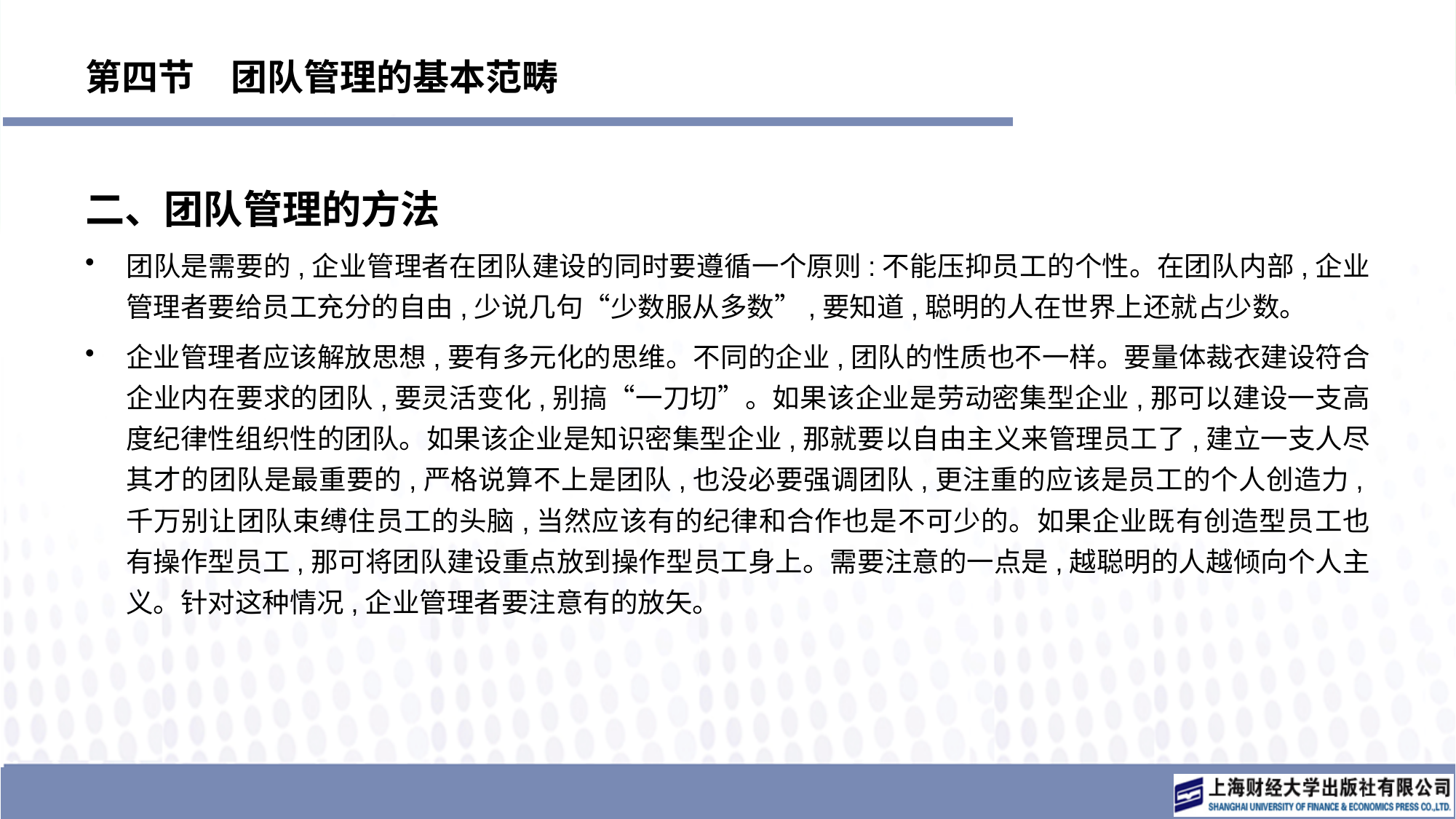

# 第四节　团队管理的基本范畴
二、团队管理的方法
团队是需要的,企业管理者在团队建设的同时要遵循一个原则:不能压抑员工的个性。在团队内部,企业管理者要给员工充分的自由,少说几句“少数服从多数”,要知道,聪明的人在世界上还就占少数。
企业管理者应该解放思想,要有多元化的思维。不同的企业,团队的性质也不一样。要量体裁衣建设符合企业内在要求的团队,要灵活变化,别搞“一刀切”。如果该企业是劳动密集型企业,那可以建设一支高度纪律性组织性的团队。如果该企业是知识密集型企业,那就要以自由主义来管理员工了,建立一支人尽其才的团队是最重要的,严格说算不上是团队,也没必要强调团队,更注重的应该是员工的个人创造力,千万别让团队束缚住员工的头脑,当然应该有的纪律和合作也是不可少的。如果企业既有创造型员工也有操作型员工,那可将团队建设重点放到操作型员工身上。需要注意的一点是,越聪明的人越倾向个人主义。针对这种情况,企业管理者要注意有的放矢。